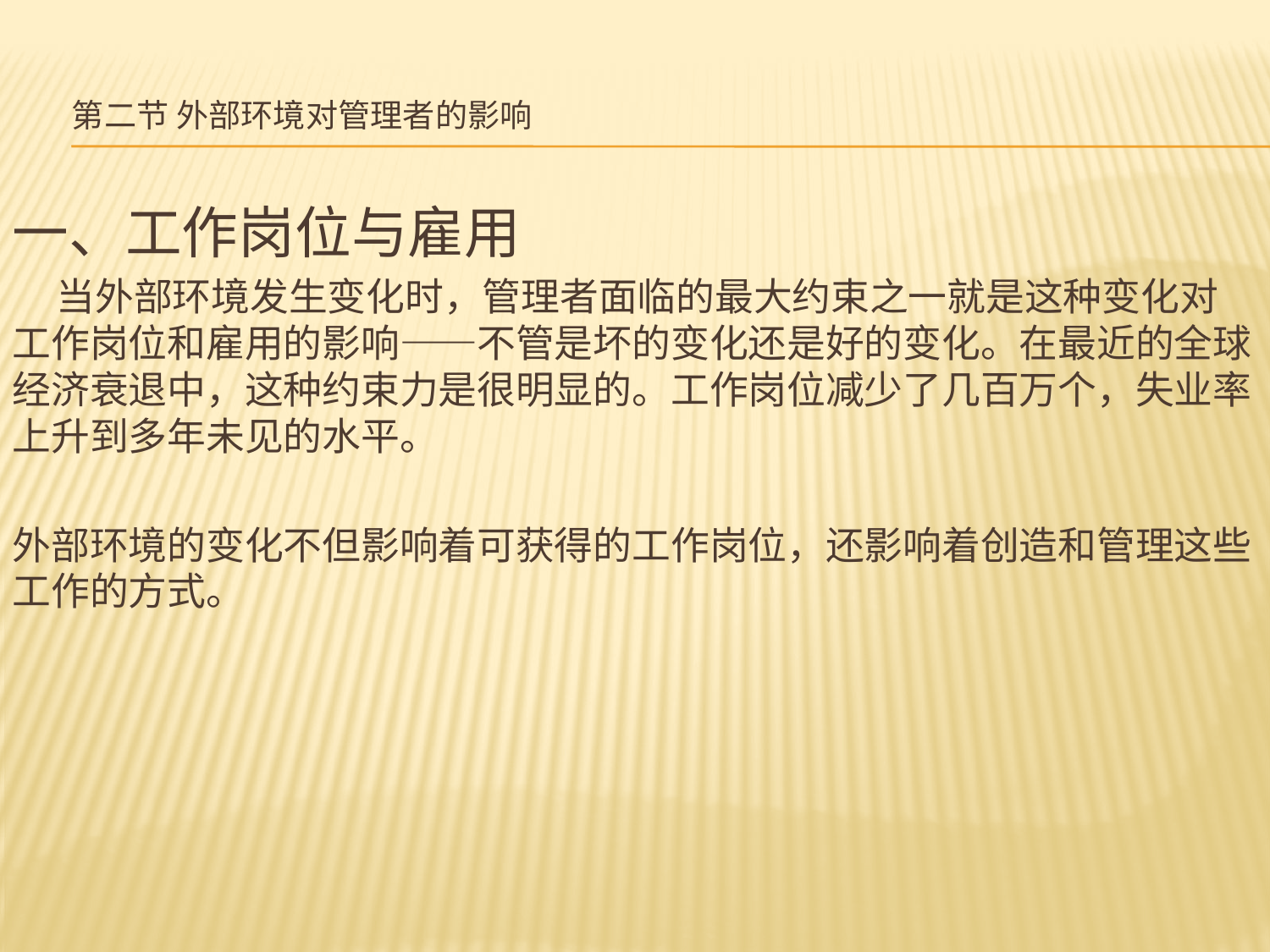

# 第二节 外部环境对管理者的影响
一、工作岗位与雇用
    当外部环境发生变化时，管理者面临的最大约束之一就是这种变化对工作岗位和雇用的影响——不管是坏的变化还是好的变化。在最近的全球经济衰退中，这种约束力是很明显的。工作岗位减少了几百万个，失业率上升到多年未见的水平。

外部环境的变化不但影响着可获得的工作岗位，还影响着创造和管理这些工作的方式。